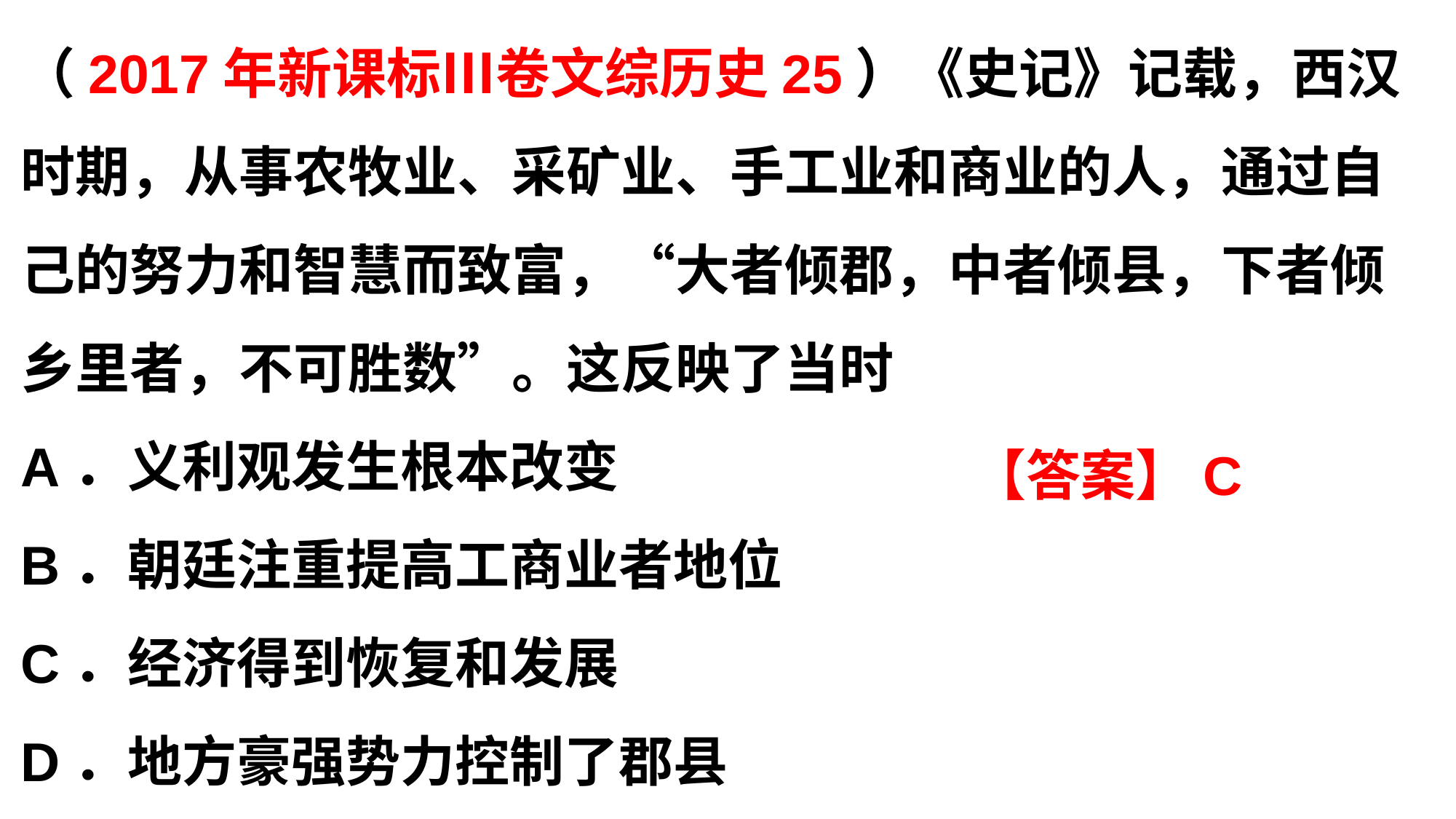

（2017年新课标Ⅲ卷文综历史25）《史记》记载，西汉时期，从事农牧业、采矿业、手工业和商业的人，通过自己的努力和智慧而致富，“大者倾郡，中者倾县，下者倾乡里者，不可胜数”。这反映了当时
A．义利观发生根本改变
B．朝廷注重提高工商业者地位
C．经济得到恢复和发展
D．地方豪强势力控制了郡县

【答案】C